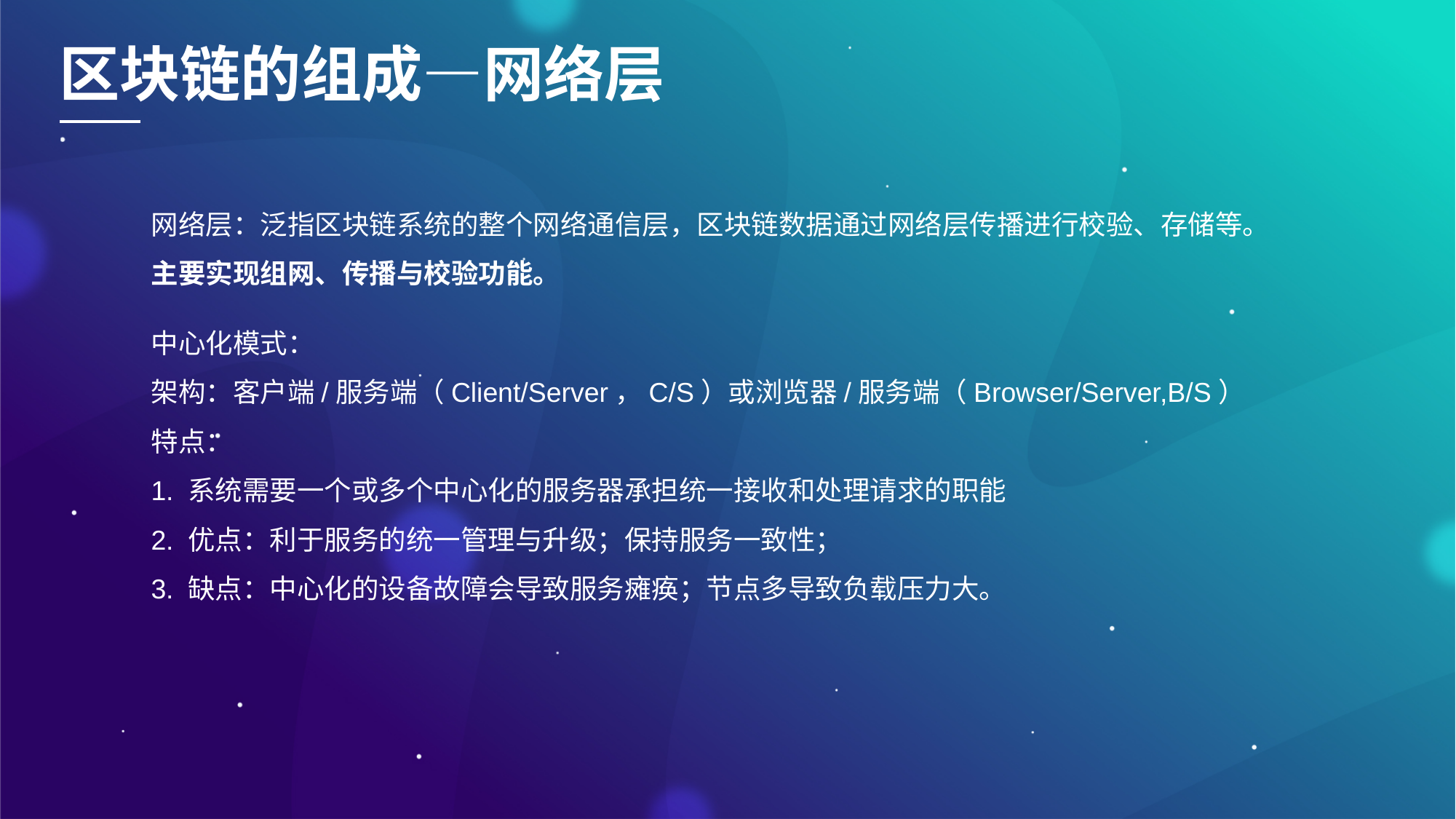

区块链的组成—网络层
网络层：泛指区块链系统的整个网络通信层，区块链数据通过网络层传播进行校验、存储等。主要实现组网、传播与校验功能。
中心化模式：
架构：客户端/服务端（Client/Server，C/S）或浏览器/服务端（Browser/Server,B/S）
特点：
1. 系统需要一个或多个中心化的服务器承担统一接收和处理请求的职能
2. 优点：利于服务的统一管理与升级；保持服务一致性；
3. 缺点：中心化的设备故障会导致服务瘫痪；节点多导致负载压力大。